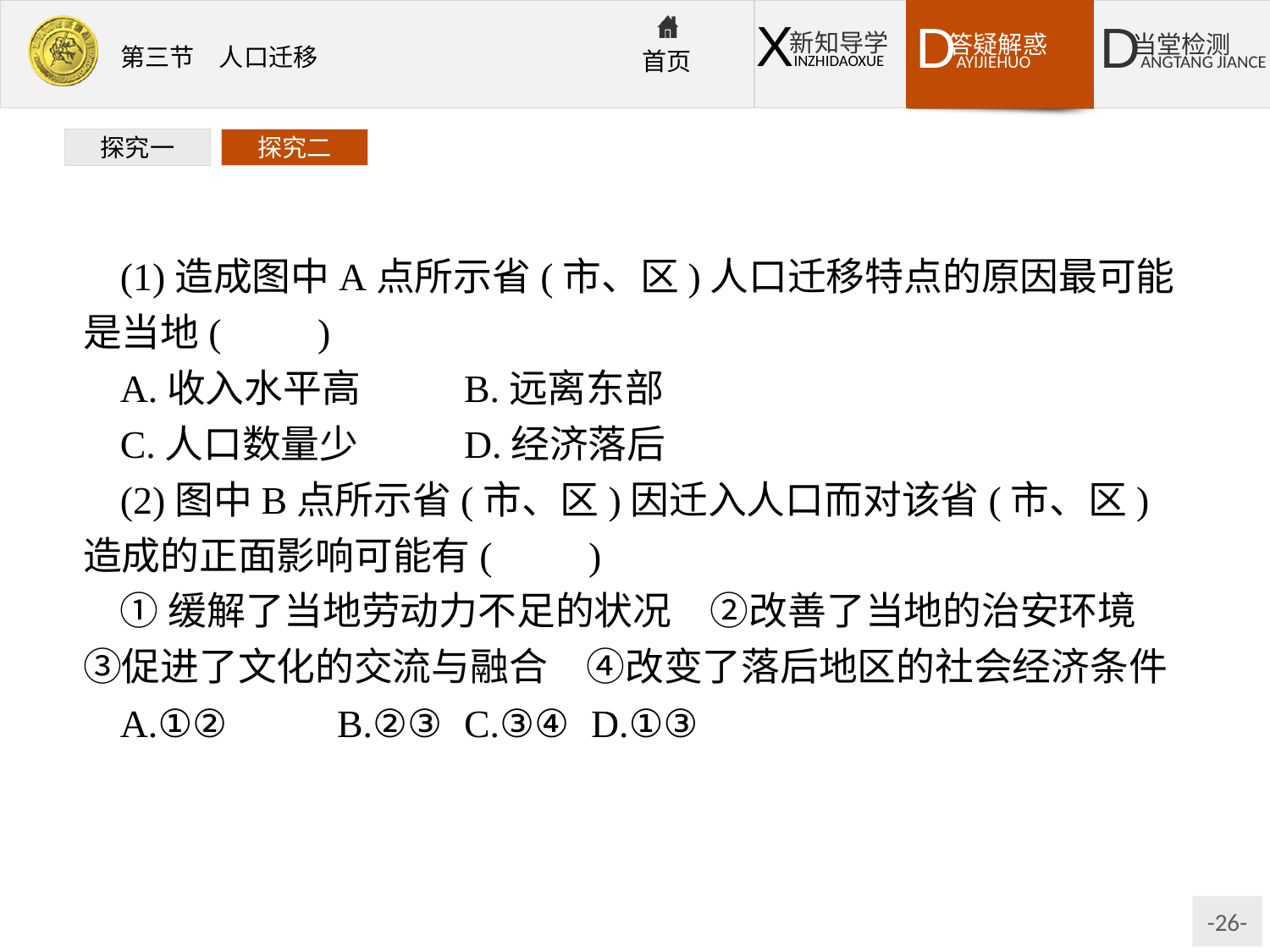

探究一
探究二
(1)造成图中A点所示省(市、区)人口迁移特点的原因最可能是当地(　　)
A.收入水平高	B.远离东部
C.人口数量少	D.经济落后
(2)图中B点所示省(市、区)因迁入人口而对该省(市、区)造成的正面影响可能有(　　)
①缓解了当地劳动力不足的状况　②改善了当地的治安环境　③促进了文化的交流与融合　④改变了落后地区的社会经济条件
A.①②	B.②③	C.③④	D.①③